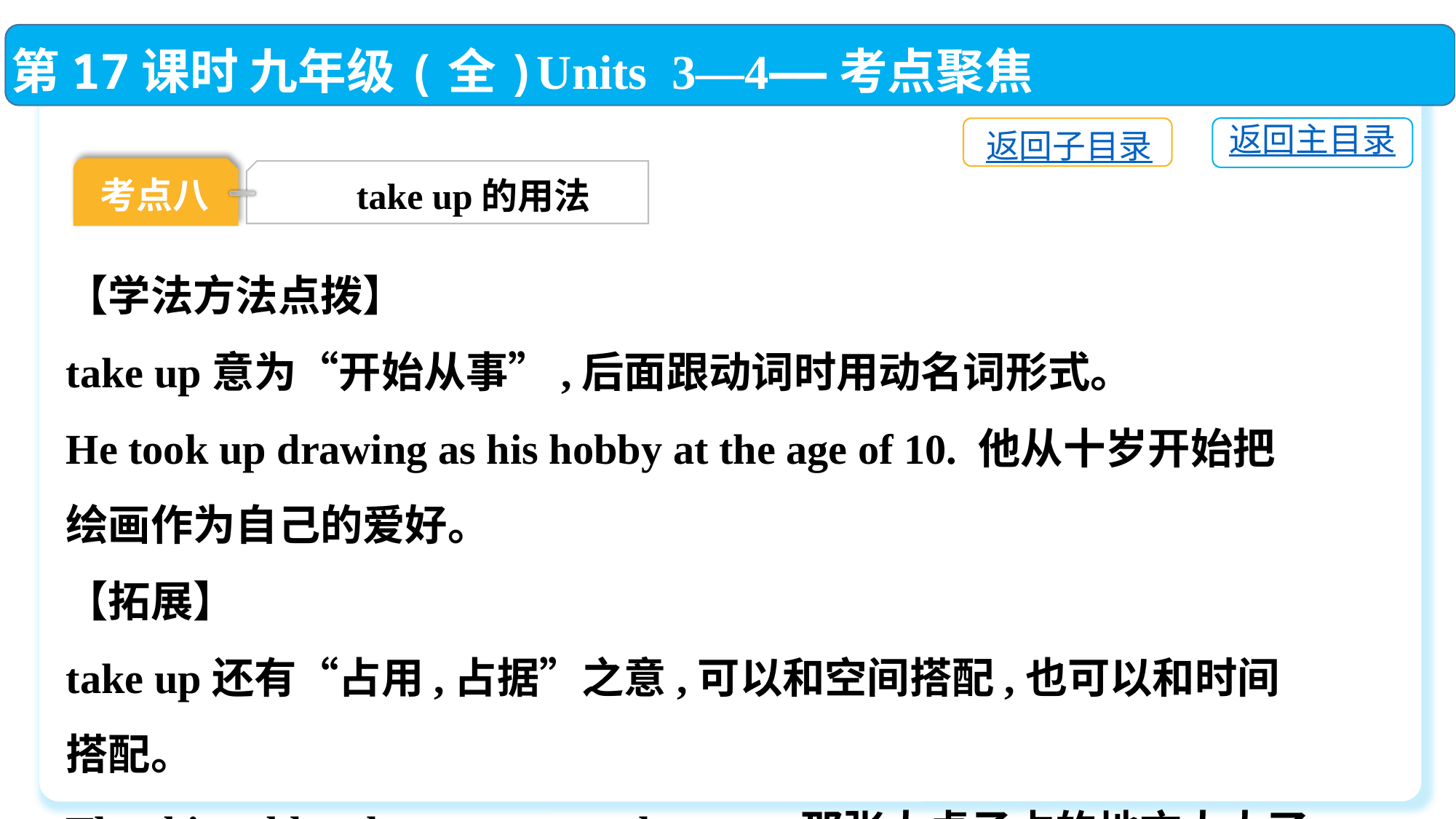

第17课时 九年级(全)Units  3—4——考点聚焦

返回主目录

返回子目录
考点八
take up的用法

【学法方法点拨】
take up意为“开始从事”,后面跟动词时用动名词形式。
He took up drawing as his hobby at the age of 10. 他从十岁开始把绘画作为自己的爱好。
【拓展】
take up还有“占用,占据”之意,可以和空间搭配,也可以和时间搭配。
That big table takes up too much room. 那张大桌子占的地方太大了。